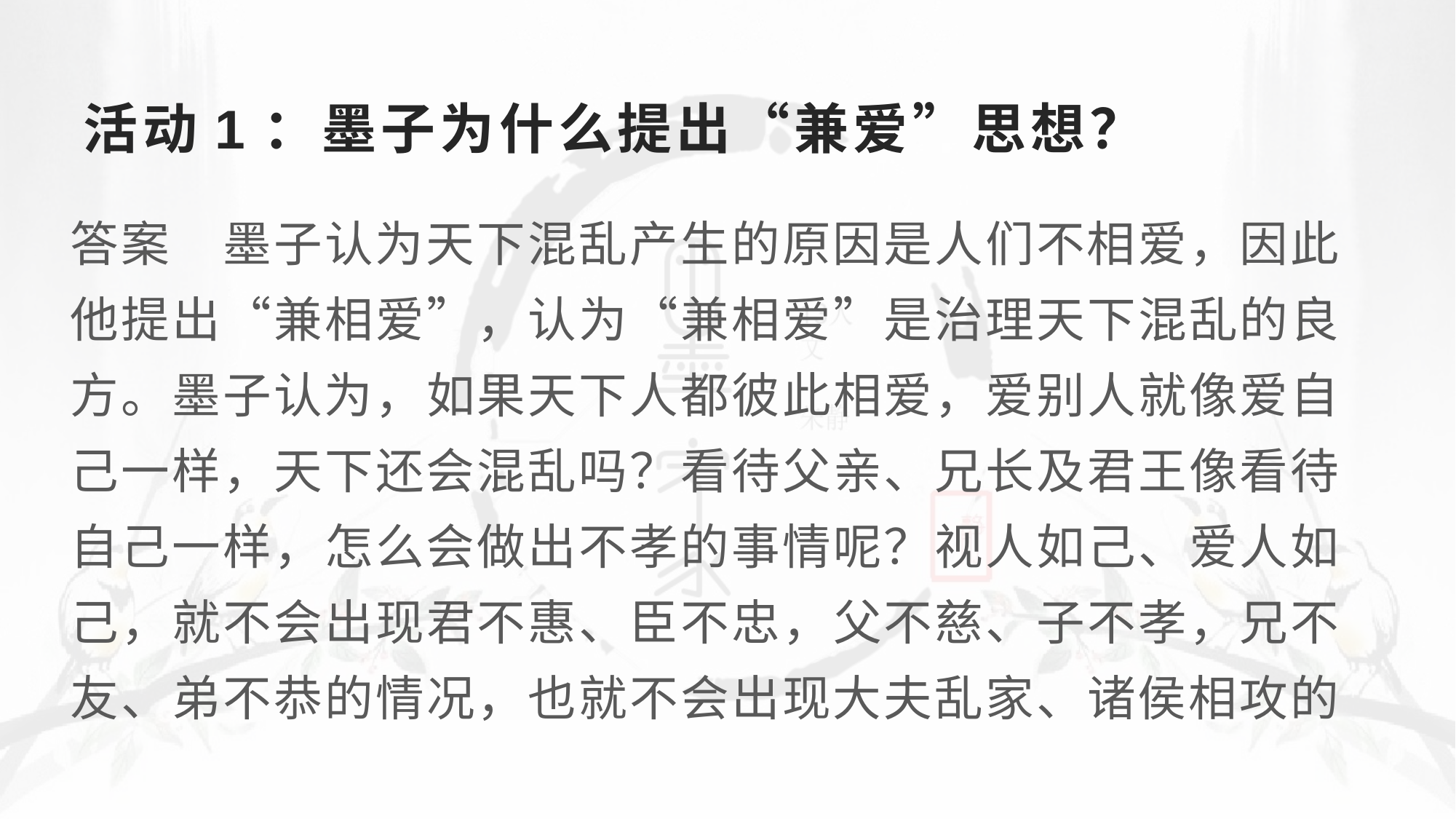

# 活动1：墨子为什么提出“兼爱”思想？
答案　墨子认为天下混乱产生的原因是人们不相爱，因此他提出“兼相爱”，认为“兼相爱”是治理天下混乱的良方。墨子认为，如果天下人都彼此相爱，爱别人就像爱自己一样，天下还会混乱吗？看待父亲、兄长及君王像看待自己一样，怎么会做出不孝的事情呢？视人如己、爱人如己，就不会出现君不惠、臣不忠，父不慈、子不孝，兄不友、弟不恭的情况，也就不会出现大夫乱家、诸侯相攻的